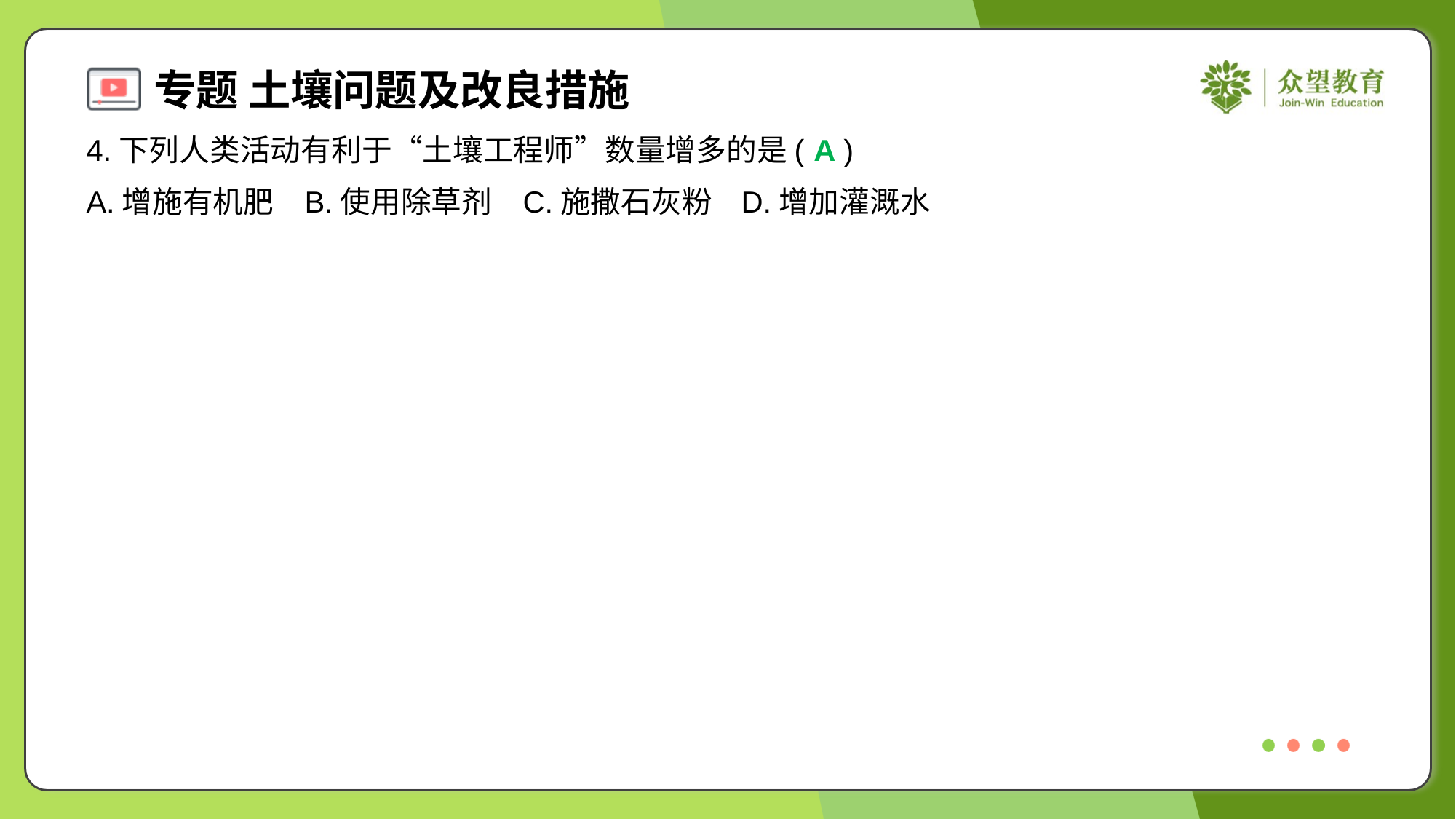

4.下列人类活动有利于“土壤工程师”数量增多的是(     )
A
A.增施有机肥	B.使用除草剂	C.施撒石灰粉	D.增加灌溉水